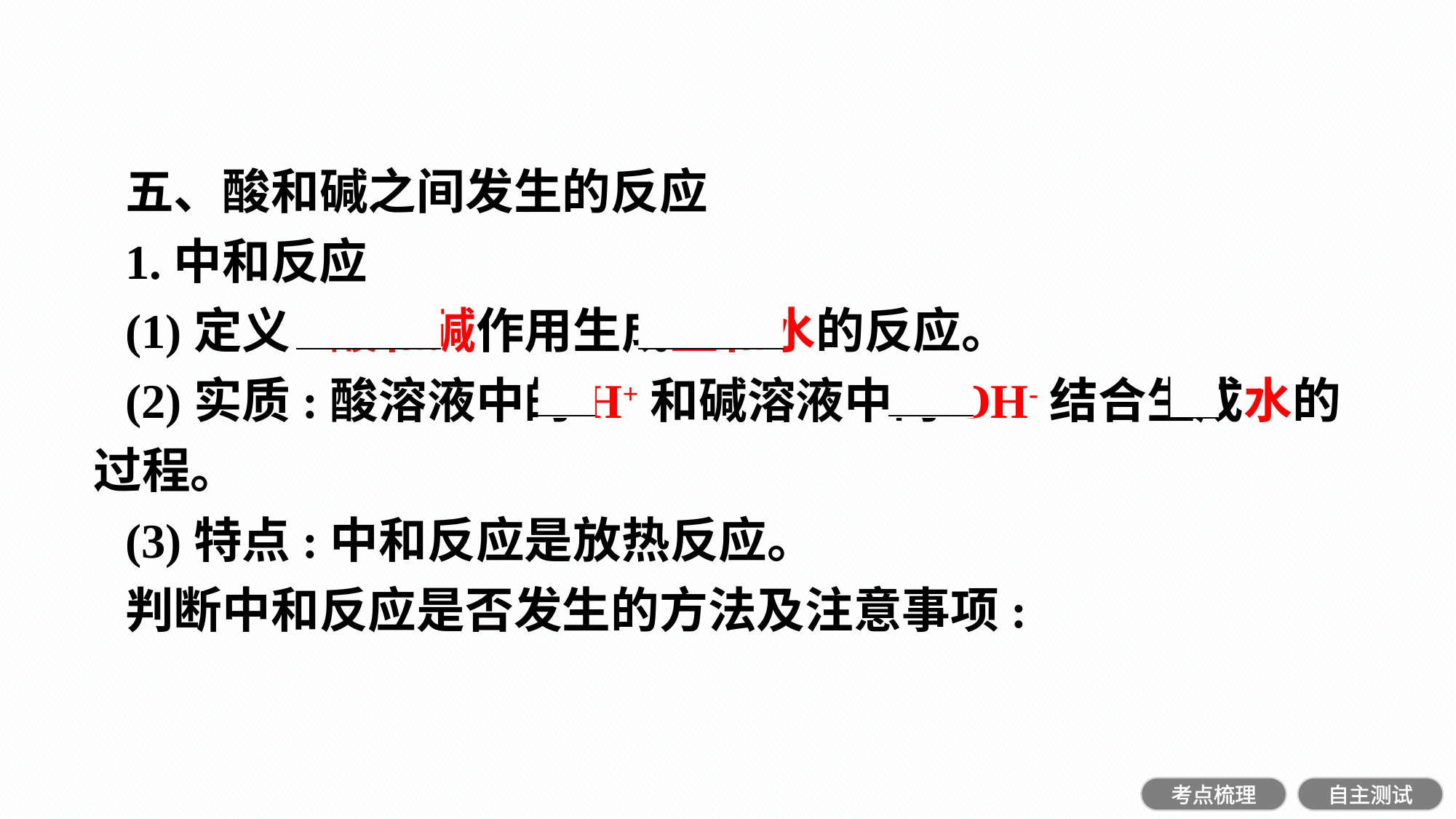

五、酸和碱之间发生的反应
1.中和反应
(1)定义:酸和碱作用生成盐和水的反应。
(2)实质:酸溶液中的H+和碱溶液中的OH-结合生成水的过程。
(3)特点:中和反应是放热反应。
判断中和反应是否发生的方法及注意事项: